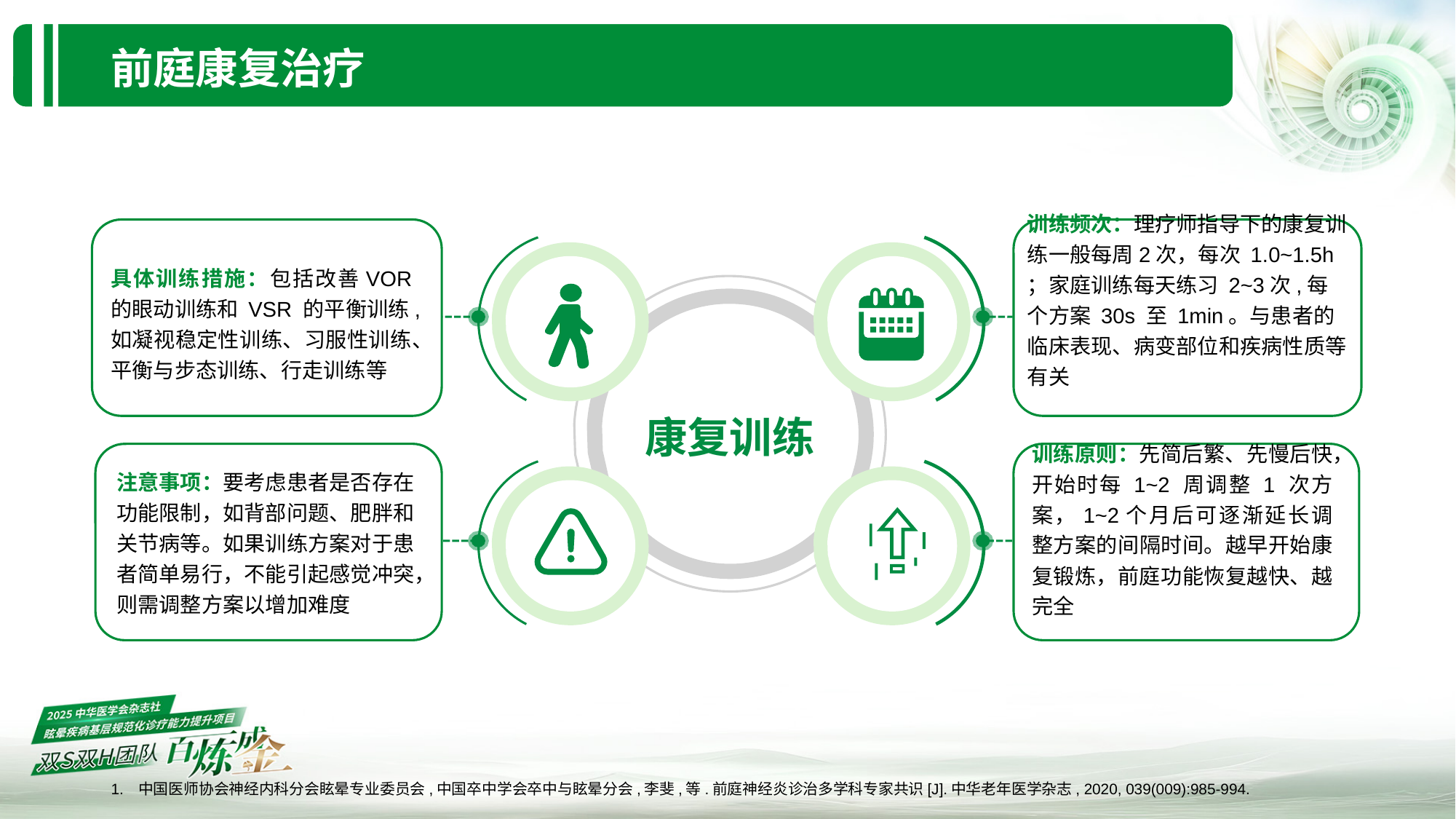

前庭康复治疗

训练频次：理疗师指导下的康复训练一般每周2次，每次 1.0~1.5h ；家庭训练每天练习 2~3次,每个方案 30s 至 1min。与患者的临床表现、病变部位和疾病性质等有关

具体训练措施：包括改善VOR 的眼动训练和 VSR 的平衡训练,如凝视稳定性训练、习服性训练、平衡与步态训练、行走训练等

康复训练

注意事项：要考虑患者是否存在功能限制，如背部问题、肥胖和关节病等。如果训练方案对于患者简单易行，不能引起感觉冲突，则需调整方案以增加难度
训练原则：先简后繁、先慢后快，开始时每 1~2 周调整 1 次方案，1~2个月后可逐渐延长调整方案的间隔时间。越早开始康复锻炼，前庭功能恢复越快、越完全

中国医师协会神经内科分会眩晕专业委员会,中国卒中学会卒中与眩晕分会,李斐,等.前庭神经炎诊治多学科专家共识[J].中华老年医学杂志, 2020, 039(009):985-994.